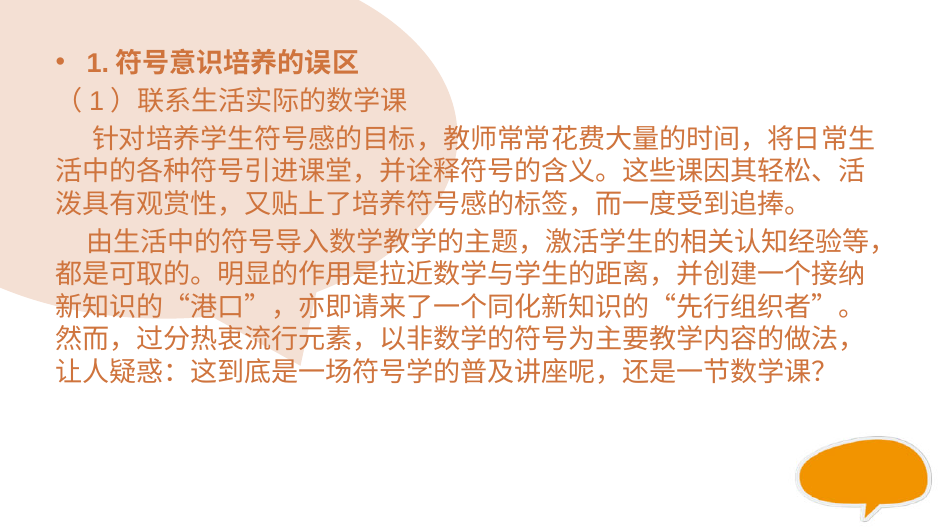

#
1.符号意识培养的误区
（1）联系生活实际的数学课
     针对培养学生符号感的目标，教师常常花费大量的时间，将日常生活中的各种符号引进课堂，并诠释符号的含义。这些课因其轻松、活泼具有观赏性，又贴上了培养符号感的标签，而一度受到追捧。
    由生活中的符号导入数学教学的主题，激活学生的相关认知经验等，都是可取的。明显的作用是拉近数学与学生的距离，并创建一个接纳新知识的“港口”，亦即请来了一个同化新知识的“先行组织者”。然而，过分热衷流行元素，以非数学的符号为主要教学内容的做法，让人疑惑：这到底是一场符号学的普及讲座呢，还是一节数学课？